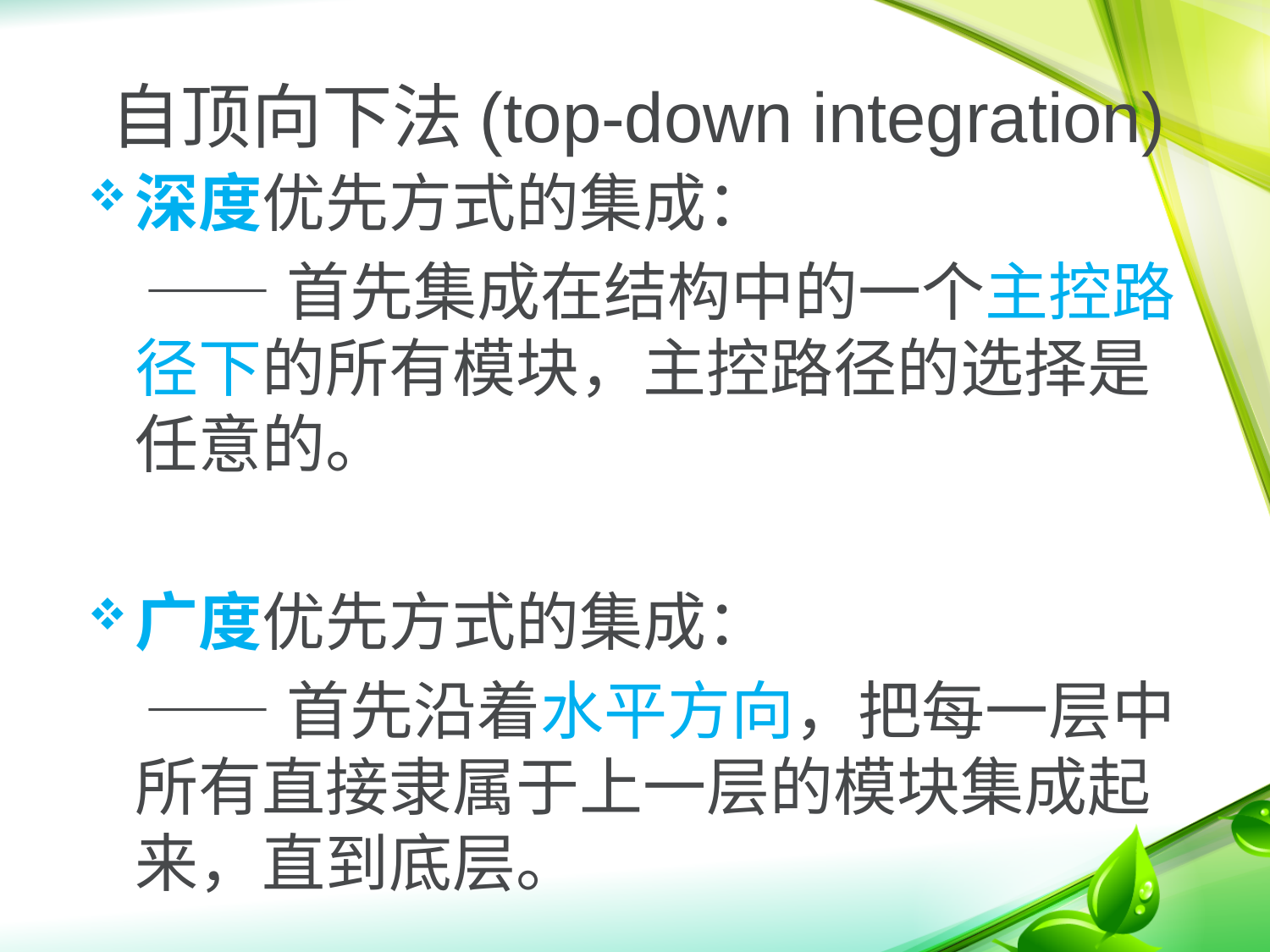

自顶向下法(top-down integration)
深度优先方式的集成：
    ——首先集成在结构中的一个主控路径下的所有模块，主控路径的选择是任意的。

广度优先方式的集成：
    ——首先沿着水平方向，把每一层中所有直接隶属于上一层的模块集成起来，直到底层。